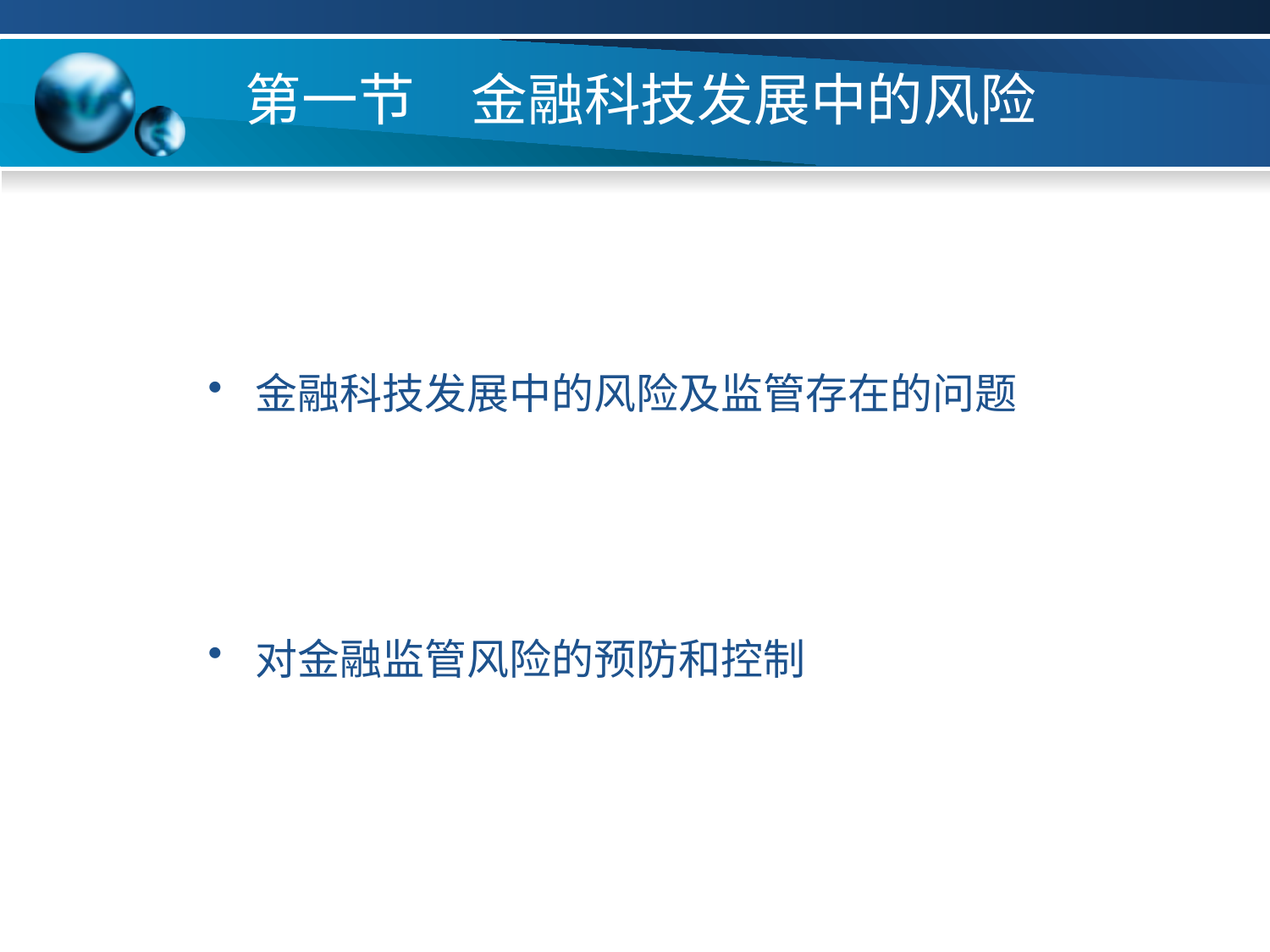

# 第一节　金融科技发展中的风险
金融科技发展中的风险及监管存在的问题
对金融监管风险的预防和控制